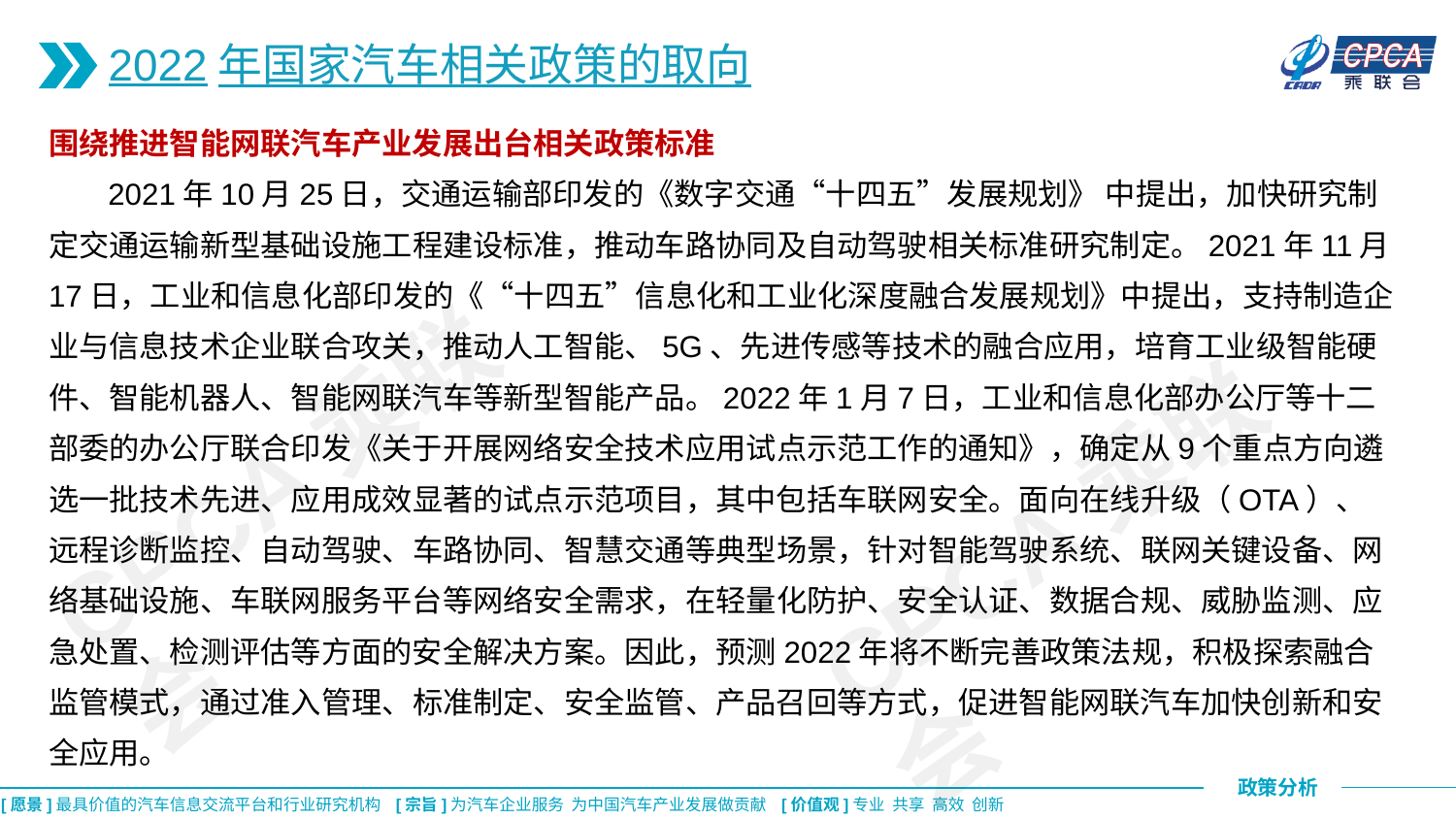

2022年国家汽车相关政策的取向
围绕推进智能网联汽车产业发展出台相关政策标准
       2021年10月25日，交通运输部印发的《数字交通“十四五”发展规划》 中提出，加快研究制定交通运输新型基础设施工程建设标准，推动车路协同及自动驾驶相关标准研究制定。2021年11月17日，工业和信息化部印发的《“十四五”信息化和工业化深度融合发展规划》中提出，支持制造企业与信息技术企业联合攻关，推动人工智能、5G、先进传感等技术的融合应用，培育工业级智能硬件、智能机器人、智能网联汽车等新型智能产品。2022年1月7日，工业和信息化部办公厅等十二部委的办公厅联合印发《关于开展网络安全技术应用试点示范工作的通知》，确定从9个重点方向遴选一批技术先进、应用成效显著的试点示范项目，其中包括车联网安全。面向在线升级（OTA）、远程诊断监控、自动驾驶、车路协同、智慧交通等典型场景，针对智能驾驶系统、联网关键设备、网络基础设施、车联网服务平台等网络安全需求，在轻量化防护、安全认证、数据合规、威胁监测、应急处置、检测评估等方面的安全解决方案。因此，预测2022年将不断完善政策法规，积极探索融合监管模式，通过准入管理、标准制定、安全监管、产品召回等方式，促进智能网联汽车加快创新和安全应用。
CPCA乘联会
CPCA乘联会